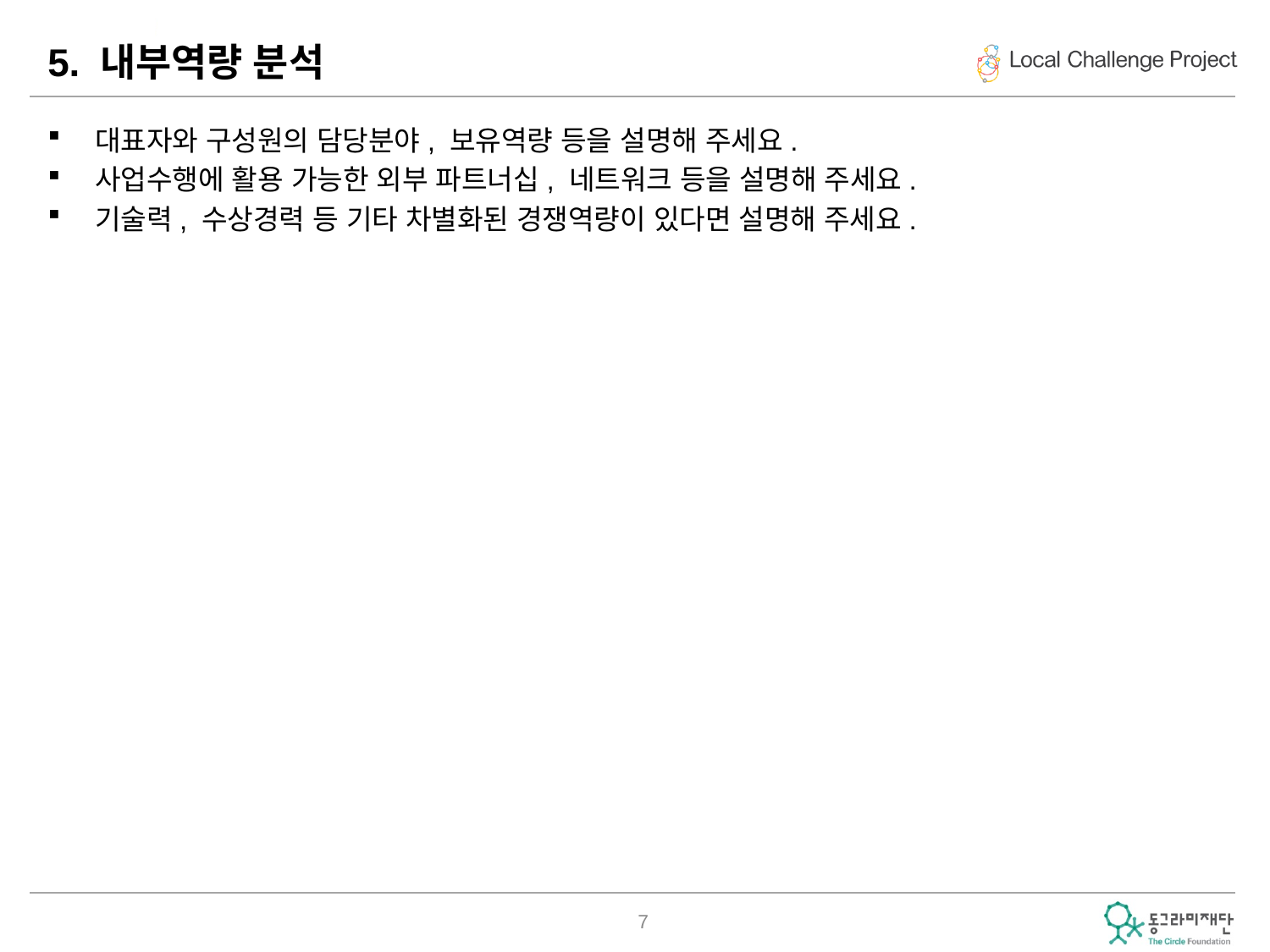

# 5. 내부역량 분석
대표자와 구성원의 담당분야, 보유역량 등을 설명해 주세요.
사업수행에 활용 가능한 외부 파트너십, 네트워크 등을 설명해 주세요.
기술력, 수상경력 등 기타 차별화된 경쟁역량이 있다면 설명해 주세요.
7